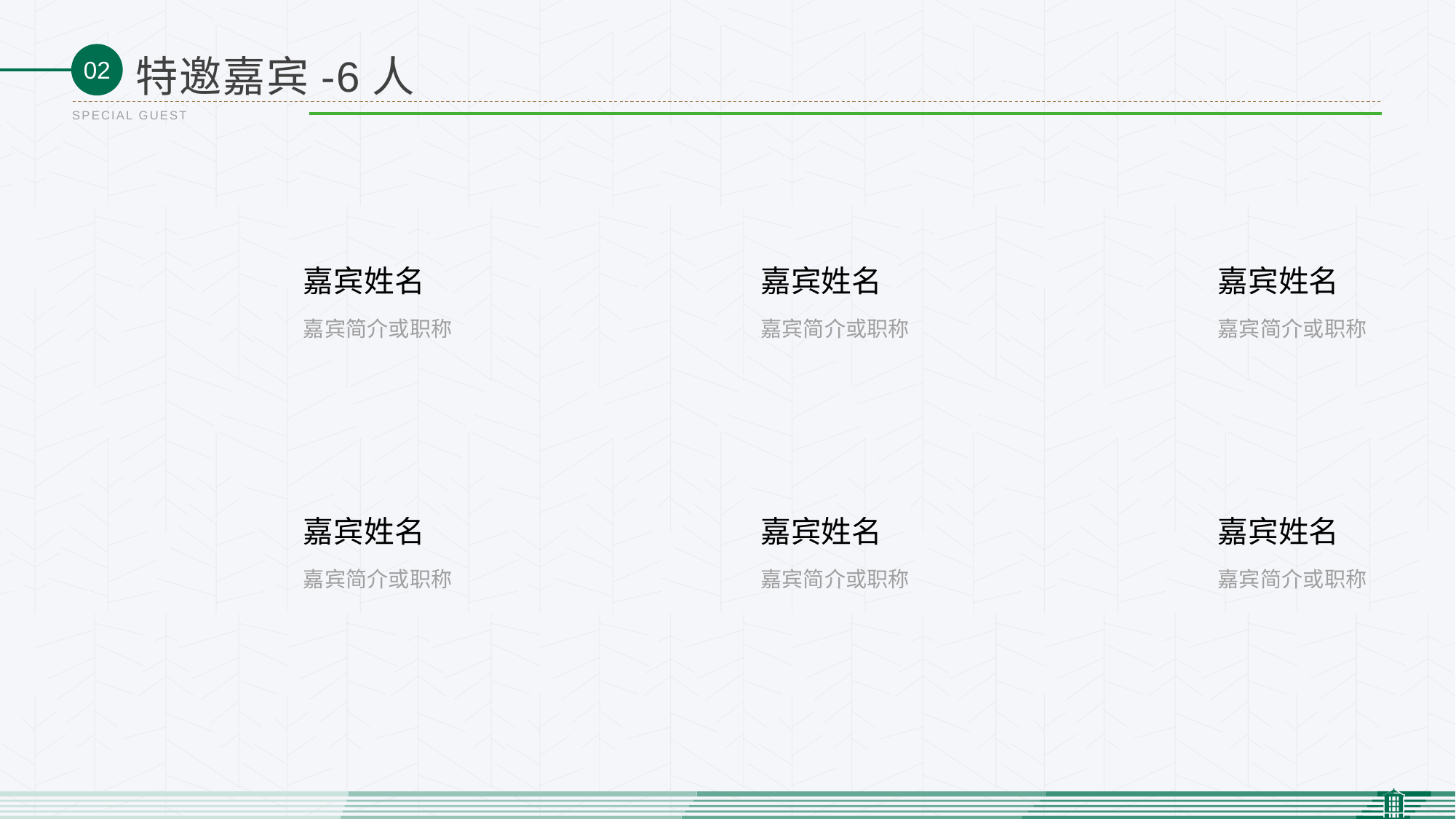

特邀嘉宾-6人
SPECIAL GUEST

嘉宾姓名
嘉宾姓名

嘉宾姓名
嘉宾简介或职称
嘉宾简介或职称
嘉宾简介或职称

嘉宾姓名
嘉宾姓名
嘉宾姓名
嘉宾简介或职称
嘉宾简介或职称
嘉宾简介或职称